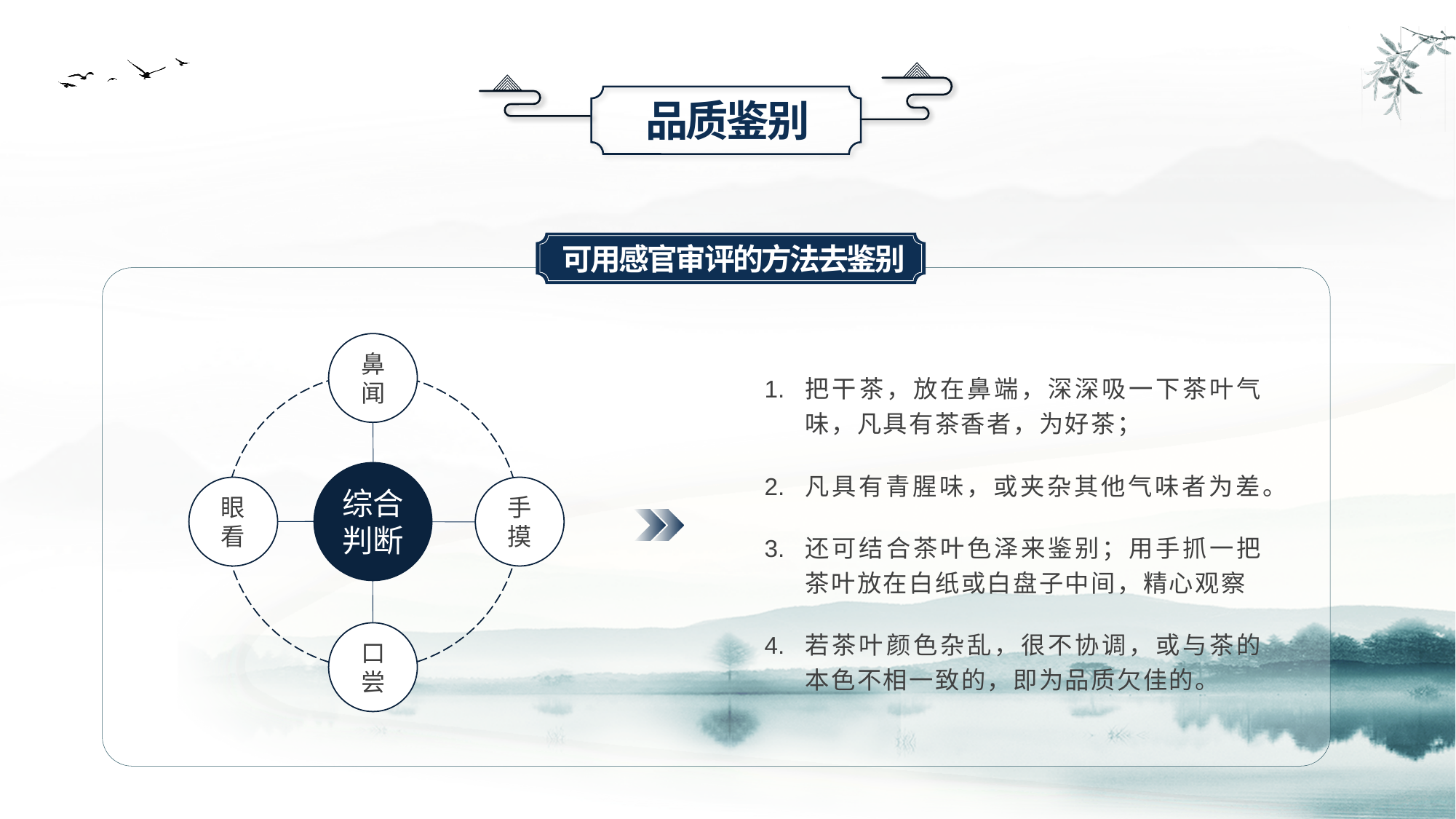

品质鉴别

可用感官审评的方法去鉴别
鼻闻

综合判断
眼看
手摸
口尝
把干茶，放在鼻端，深深吸一下茶叶气味，凡具有茶香者，为好茶；
凡具有青腥味，或夹杂其他气味者为差。
还可结合茶叶色泽来鉴别；用手抓一把茶叶放在白纸或白盘子中间，精心观察
若茶叶颜色杂乱，很不协调，或与茶的本色不相一致的，即为品质欠佳的。